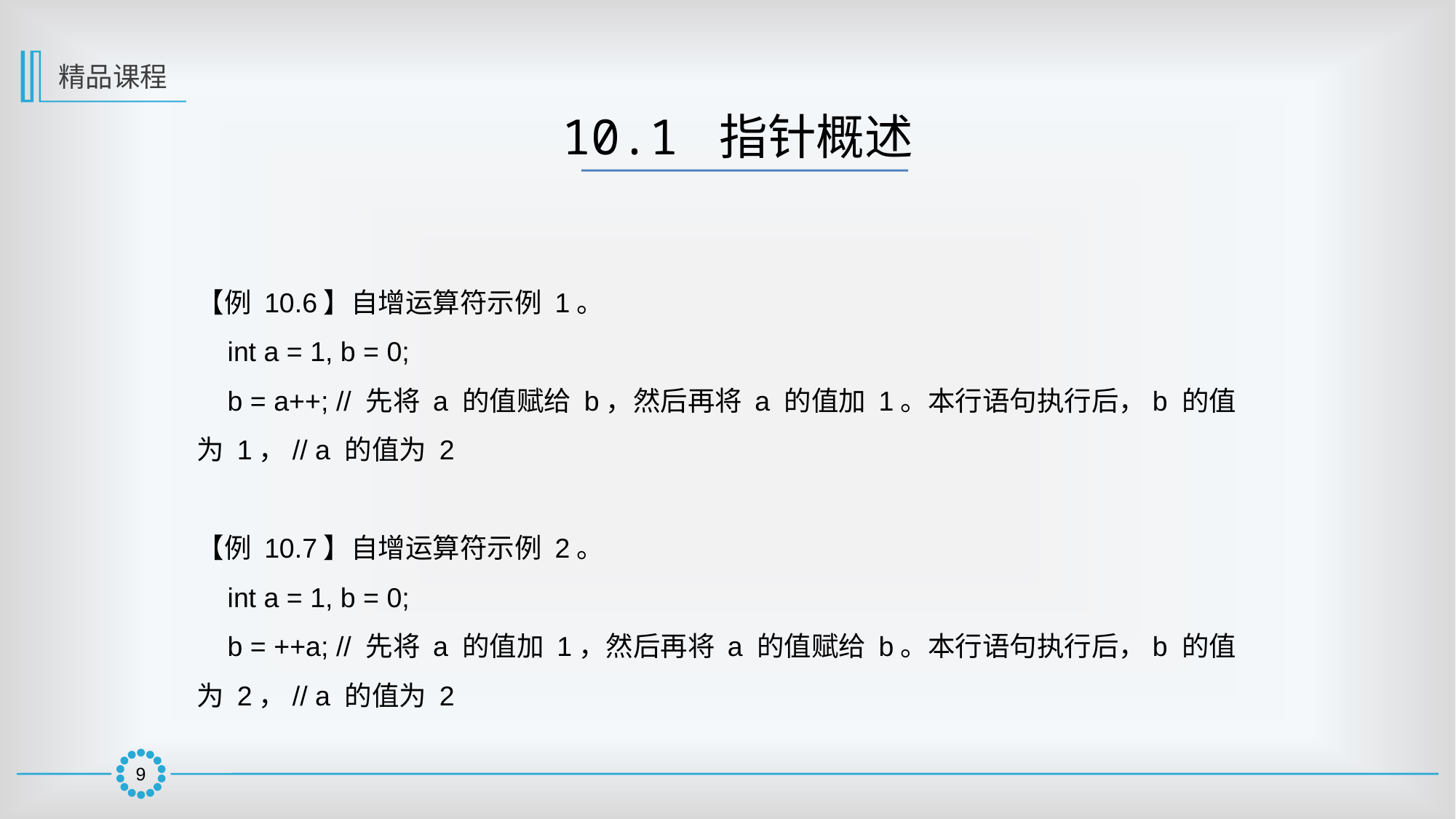

精品课程
10.1 指针概述

【例 10.6】自增运算符示例 1。
    int a = 1, b = 0;
    b = a++; // 先将 a 的值赋给 b，然后再将 a 的值加 1。本行语句执行后，b 的值为 1，// a 的值为 2

【例 10.7】自增运算符示例 2。
    int a = 1, b = 0;
    b = ++a; // 先将 a 的值加 1，然后再将 a 的值赋给 b。本行语句执行后，b 的值为 2，// a 的值为 2

9